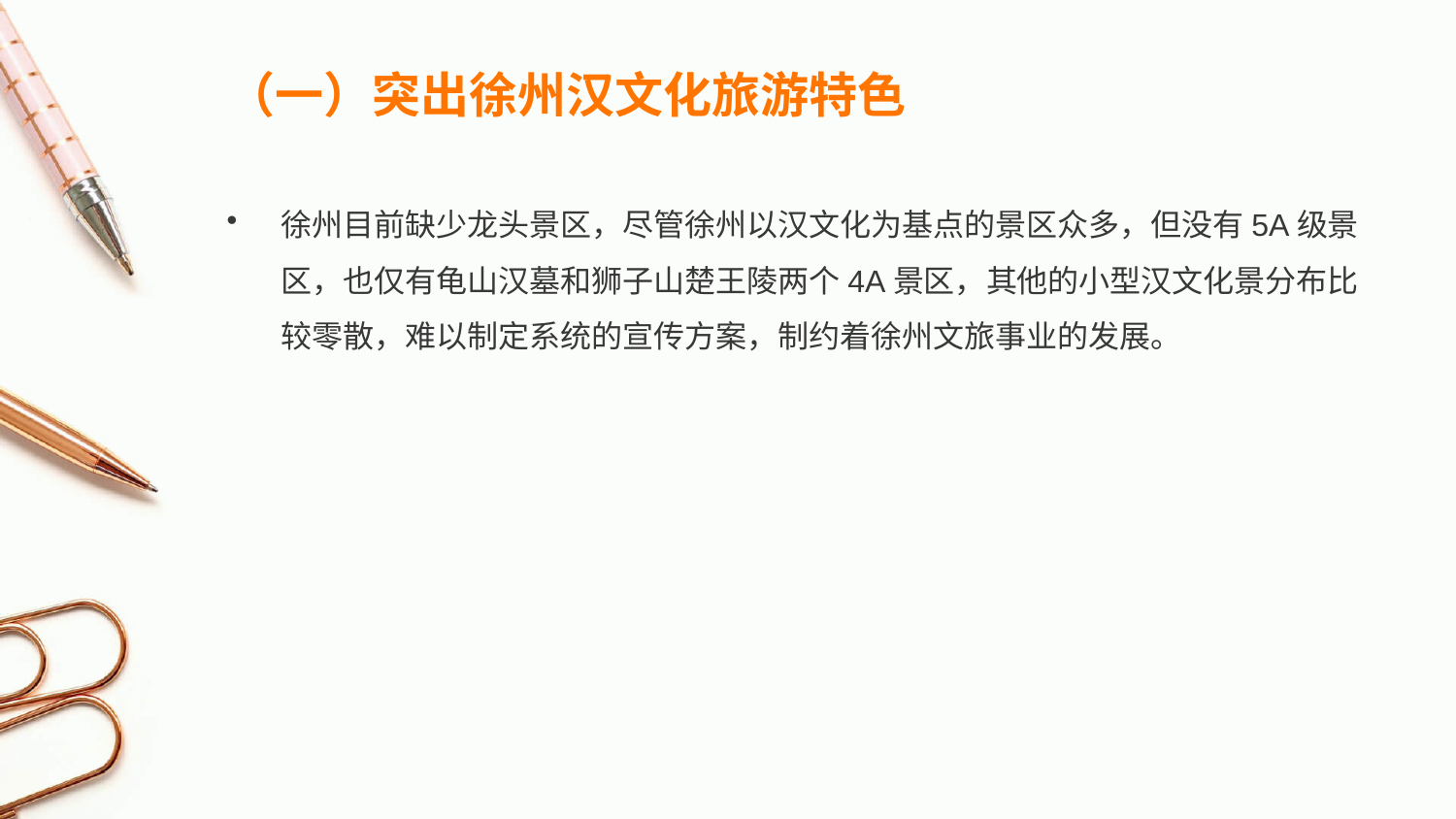

（一）突出徐州汉文化旅游特色
徐州目前缺少龙头景区，尽管徐州以汉文化为基点的景区众多，但没有5A级景区，也仅有龟山汉墓和狮子山楚王陵两个4A景区，其他的小型汉文化景分布比较零散，难以制定系统的宣传方案，制约着徐州文旅事业的发展。